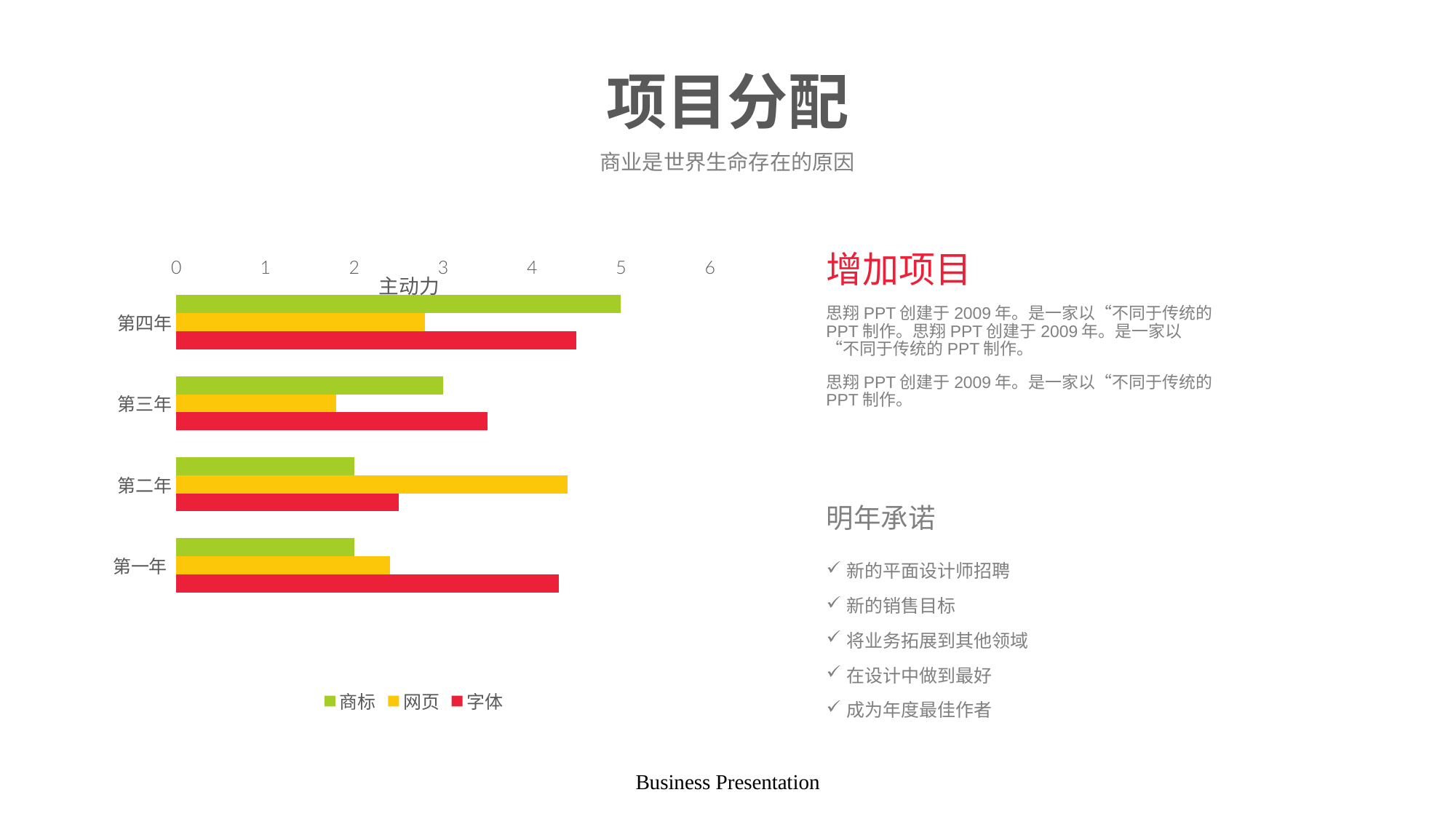

# 项目分配
商业是世界生命存在的原因

### Chart

| Category | 字体 | 网页 | 商标 |
|---|---|---|---|
| 第一年  | 4.3 | 2.4 | 2.0 |
| 第二年 | 2.5 | 4.4 | 2.0 |
| 第三年 | 3.5 | 1.8 | 3.0 |
| 第四年 | 4.5 | 2.8 | 5.0 |
增加项目
思翔PPT创建于2009年。是一家以“不同于传统的PPT制作。思翔PPT创建于2009年。是一家以“不同于传统的PPT制作。
思翔PPT创建于2009年。是一家以“不同于传统的PPT制作。

明年承诺
新的平面设计师招聘
新的销售目标
将业务拓展到其他领域
在设计中做到最好
成为年度最佳作者
Business Presentation
39